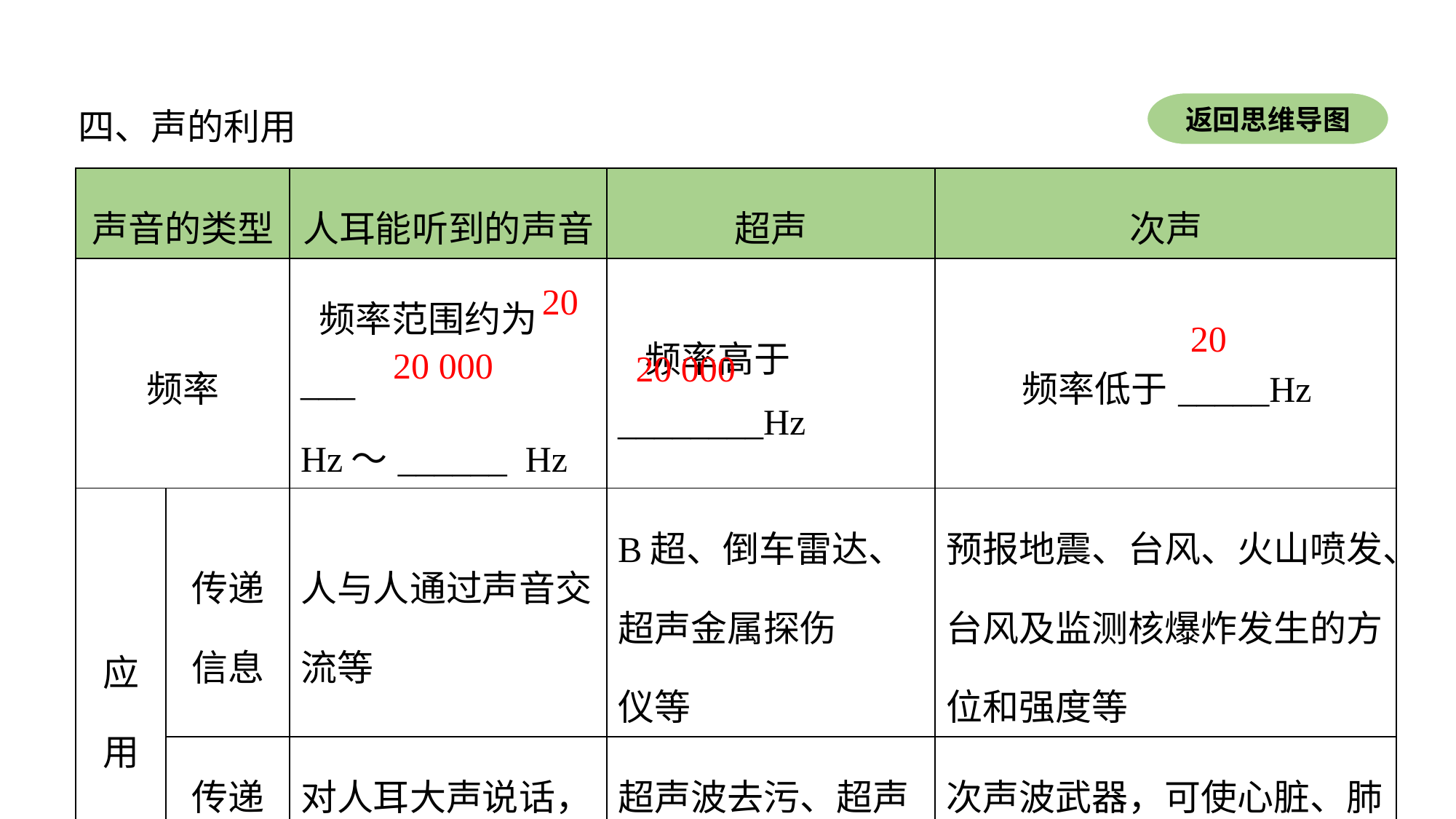

四、声的利用
返回思维导图
| 声音的类型 |  | 人耳能听到的声音 | 超声 | 次声 |
| --- | --- | --- | --- | --- |
| 频率 |  | 频率范围约为\_\_\_ Hz～\_\_\_\_\_\_ Hz | 频率高于\_\_\_\_\_\_\_\_Hz | 频率低于\_\_\_\_\_Hz |
| 应用 | 传递信息 | 人与人通过声音交 流等 | B超、倒车雷达、超声金属探伤 仪等 | 预报地震、台风、火山喷发、台风及监测核爆炸发生的方位和强度等 |
|  | 传递能量 | 对人耳大声说话，耳膜发疼等 | 超声波去污、超声波除结石等 | 次声波武器，可使心脏、肺等因出现强烈共振而受损等 |
20
20
20 000
20 000